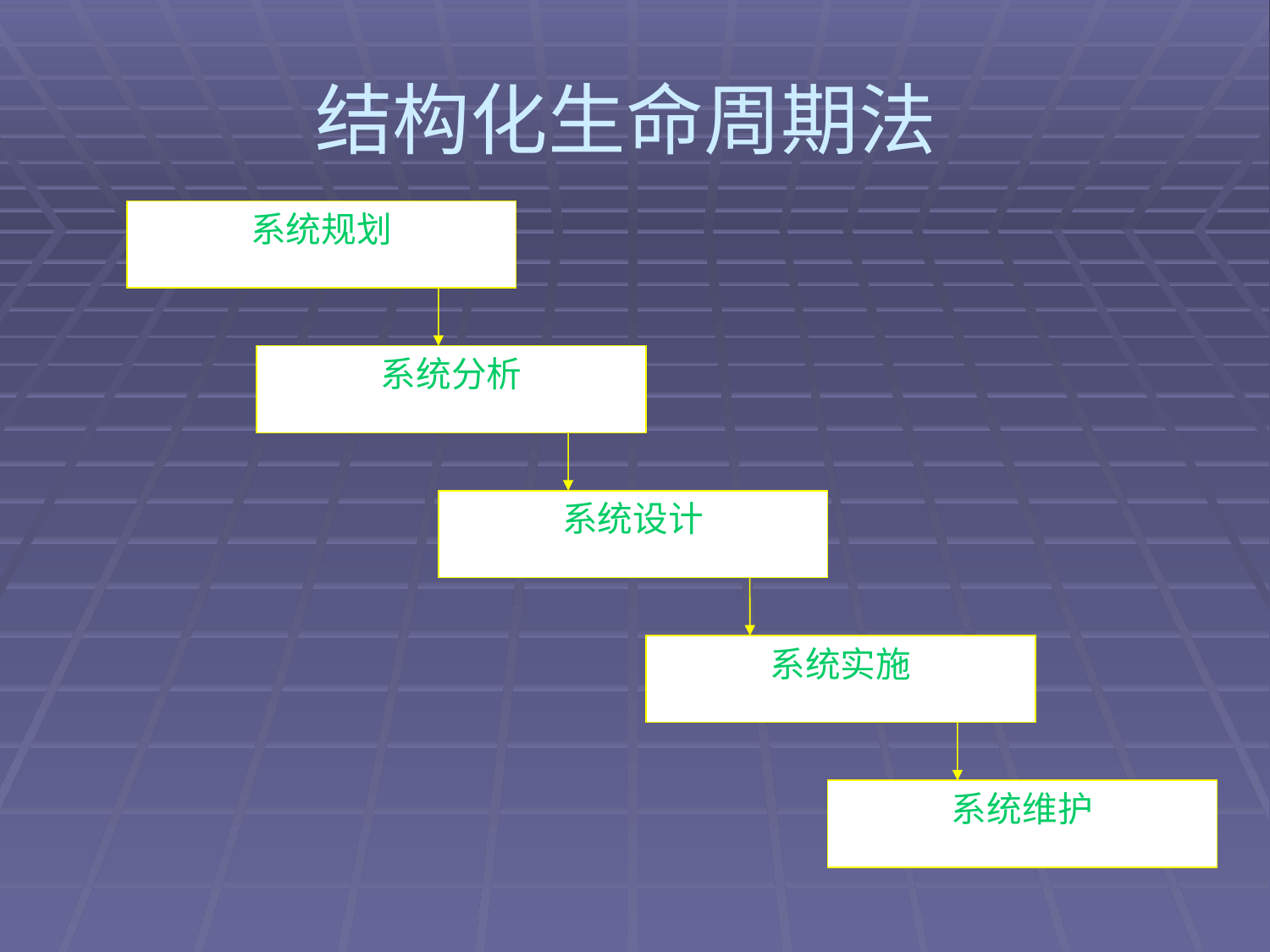

# 结构化生命周期法
系统规划

系统分析

系统设计

系统实施

系统维护